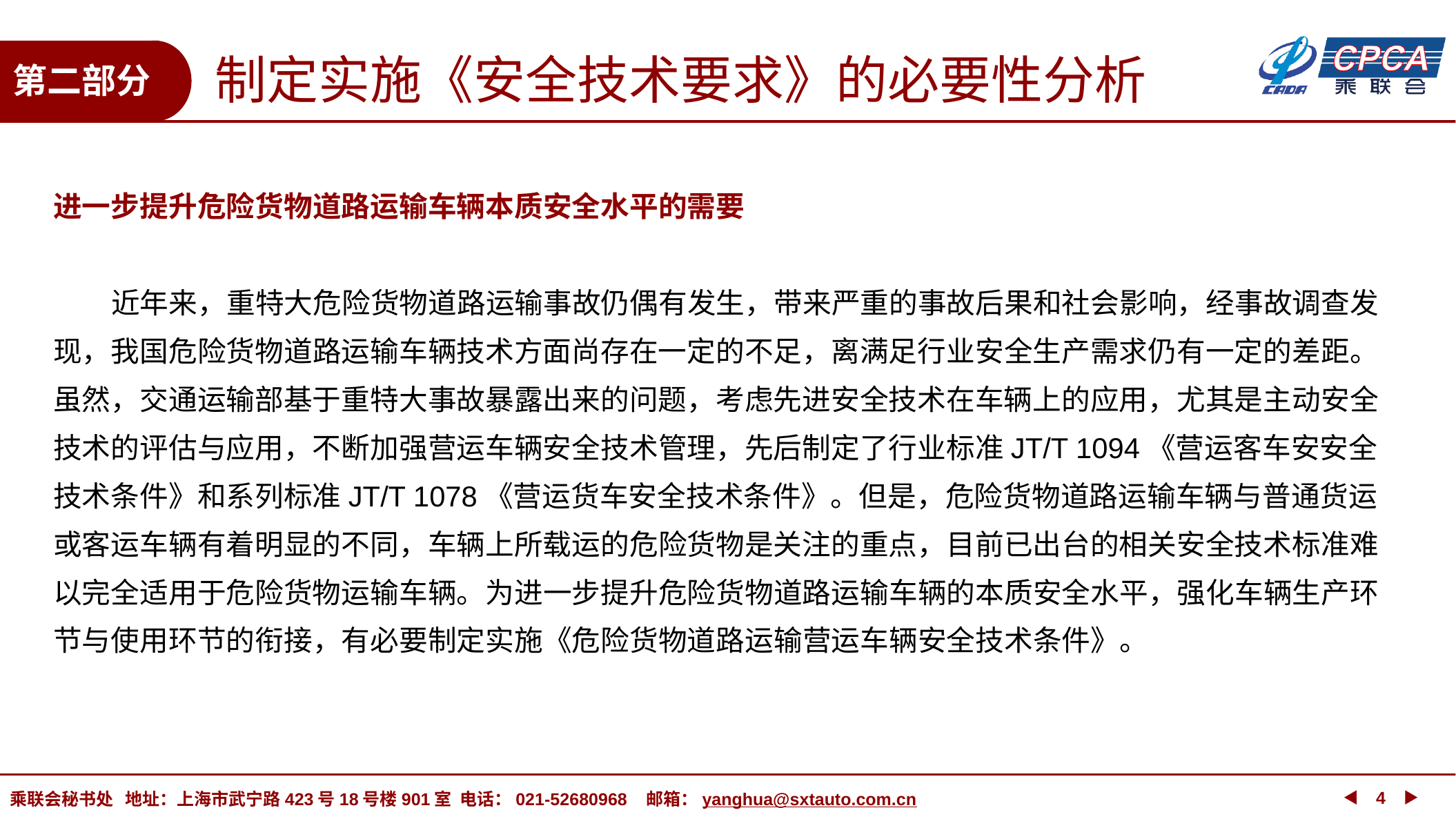

制定实施《安全技术要求》的必要性分析
第二部分
进一步提升危险货物道路运输车辆本质安全水平的需要

        近年来，重特大危险货物道路运输事故仍偶有发生，带来严重的事故后果和社会影响，经事故调查发现，我国危险货物道路运输车辆技术方面尚存在一定的不足，离满足行业安全生产需求仍有一定的差距。虽然，交通运输部基于重特大事故暴露出来的问题，考虑先进安全技术在车辆上的应用，尤其是主动安全技术的评估与应用，不断加强营运车辆安全技术管理，先后制定了行业标准JT/T 1094《营运客车安安全技术条件》和系列标准JT/T 1078《营运货车安全技术条件》。但是，危险货物道路运输车辆与普通货运或客运车辆有着明显的不同，车辆上所载运的危险货物是关注的重点，目前已出台的相关安全技术标准难以完全适用于危险货物运输车辆。为进一步提升危险货物道路运输车辆的本质安全水平，强化车辆生产环节与使用环节的衔接，有必要制定实施《危险货物道路运输营运车辆安全技术条件》。